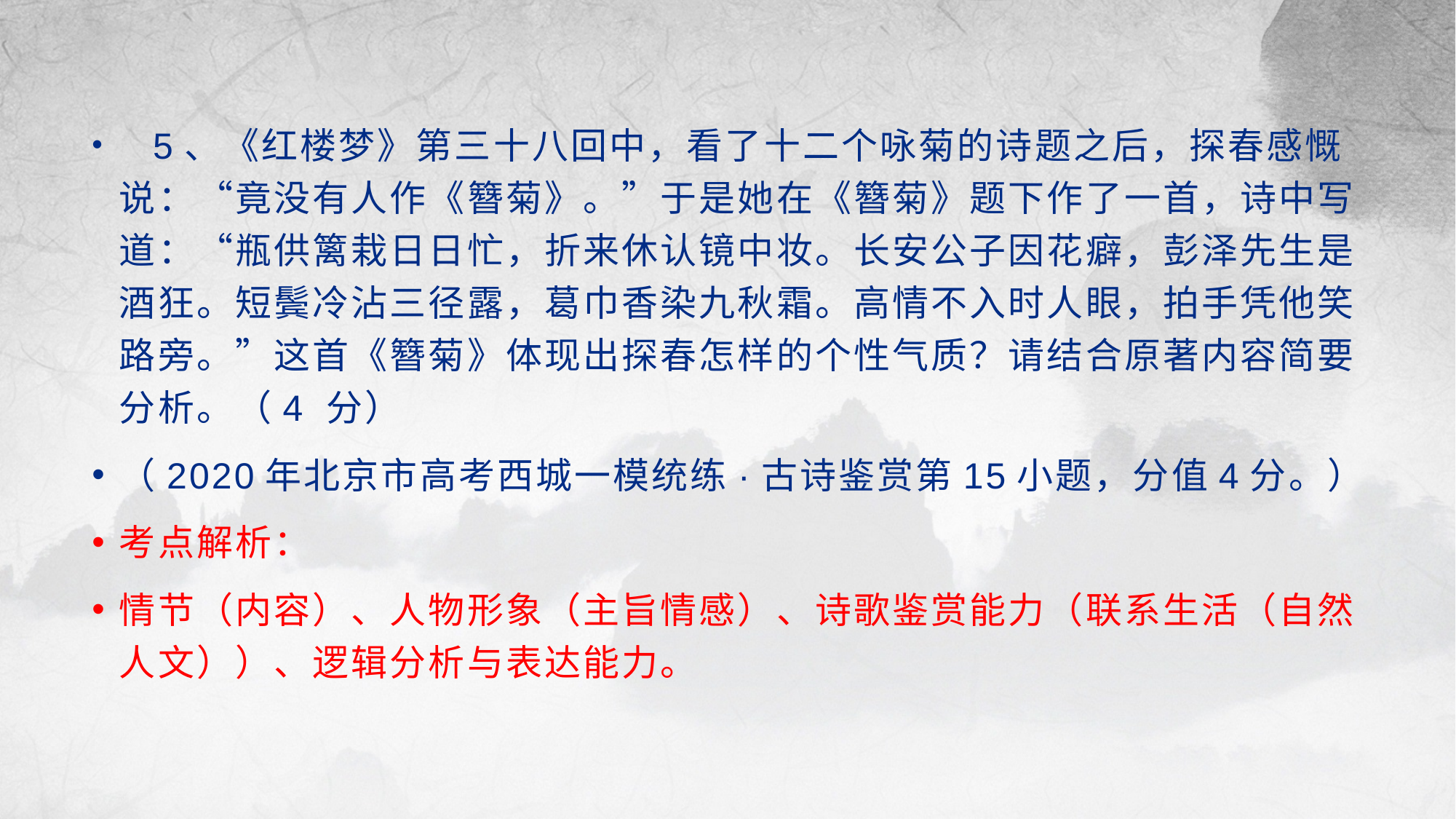

5、《红楼梦》第三十八回中，看了十二个咏菊的诗题之后，探春感慨说：“竟没有人作《簪菊》。”于是她在《簪菊》题下作了一首，诗中写道：“瓶供篱栽日日忙，折来休认镜中妆。长安公子因花癖，彭泽先生是酒狂。短鬓冷沾三径露，葛巾香染九秋霜。高情不入时人眼，拍手凭他笑路旁。”这首《簪菊》体现出探春怎样的个性气质？请结合原著内容简要分析。（4 分）
（2020年北京市高考西城一模统练·古诗鉴赏第15小题，分值4分。）
考点解析：
情节（内容）、人物形象（主旨情感）、诗歌鉴赏能力（联系生活（自然人文））、逻辑分析与表达能力。